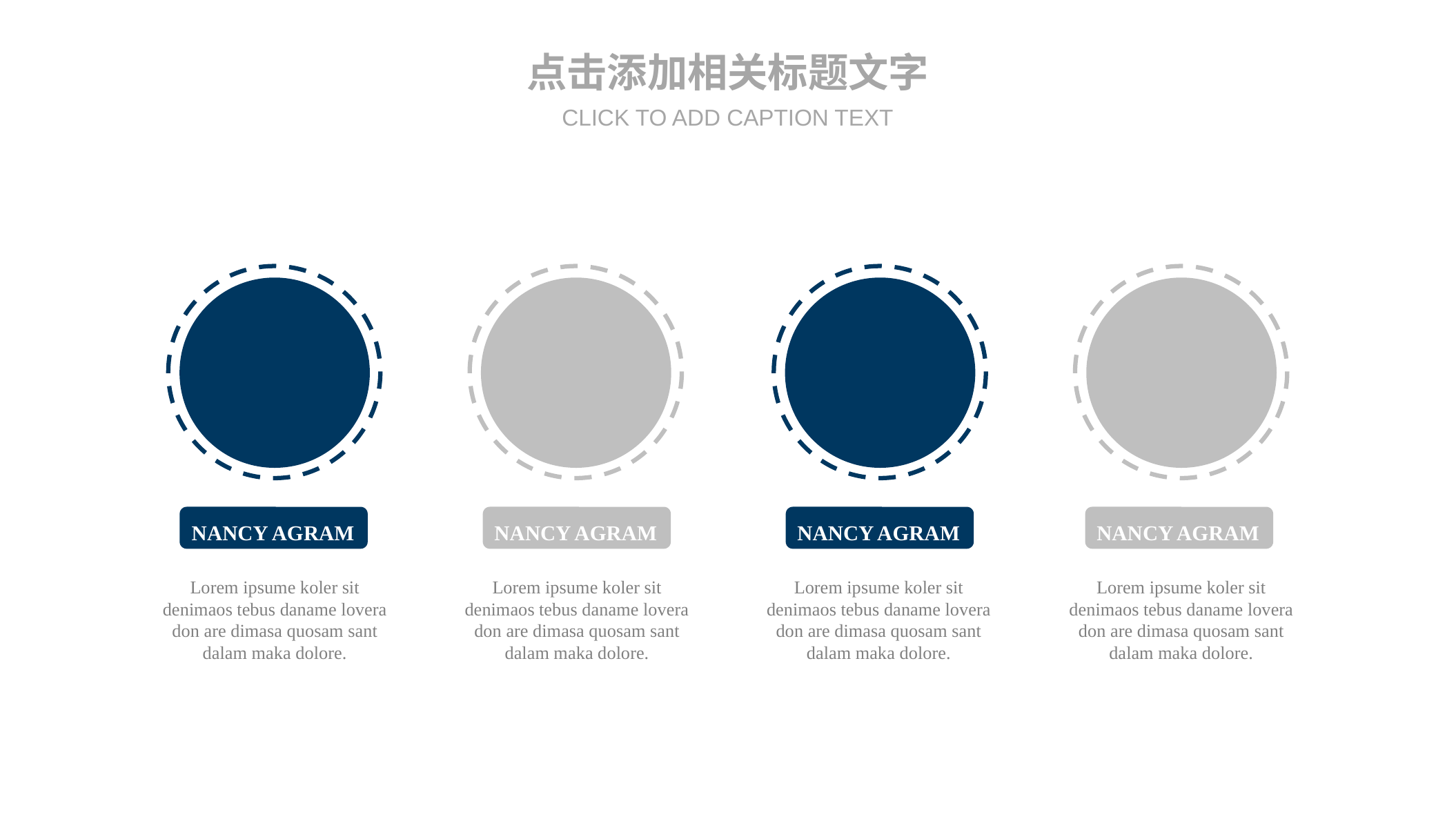

点击添加相关标题文字
CLICK TO ADD CAPTION TEXT

NANCY AGRAM

NANCY AGRAM

NANCY AGRAM

NANCY AGRAM

Lorem ipsume koler sit denimaos tebus daname lovera don are dimasa quosam sant
dalam maka dolore.
Lorem ipsume koler sit denimaos tebus daname lovera don are dimasa quosam sant
dalam maka dolore.
Lorem ipsume koler sit denimaos tebus daname lovera don are dimasa quosam sant
dalam maka dolore.
Lorem ipsume koler sit denimaos tebus daname lovera don are dimasa quosam sant
dalam maka dolore.